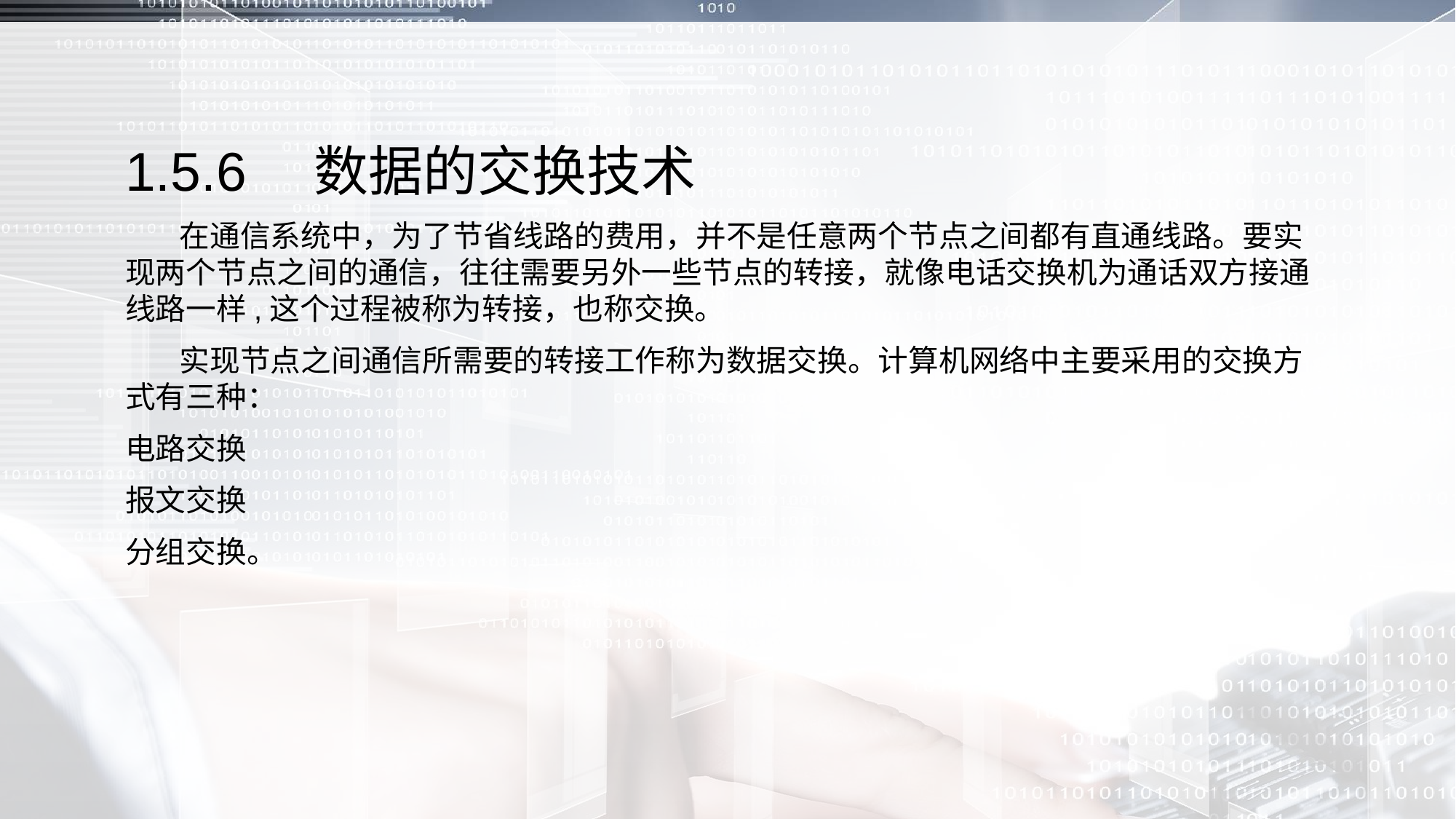

1.5.6　数据的交换技术
       在通信系统中，为了节省线路的费用，并不是任意两个节点之间都有直通线路。要实现两个节点之间的通信，往往需要另外一些节点的转接，就像电话交换机为通话双方接通线路一样,这个过程被称为转接，也称交换。
       实现节点之间通信所需要的转接工作称为数据交换。计算机网络中主要采用的交换方式有三种：
电路交换
报文交换
分组交换。